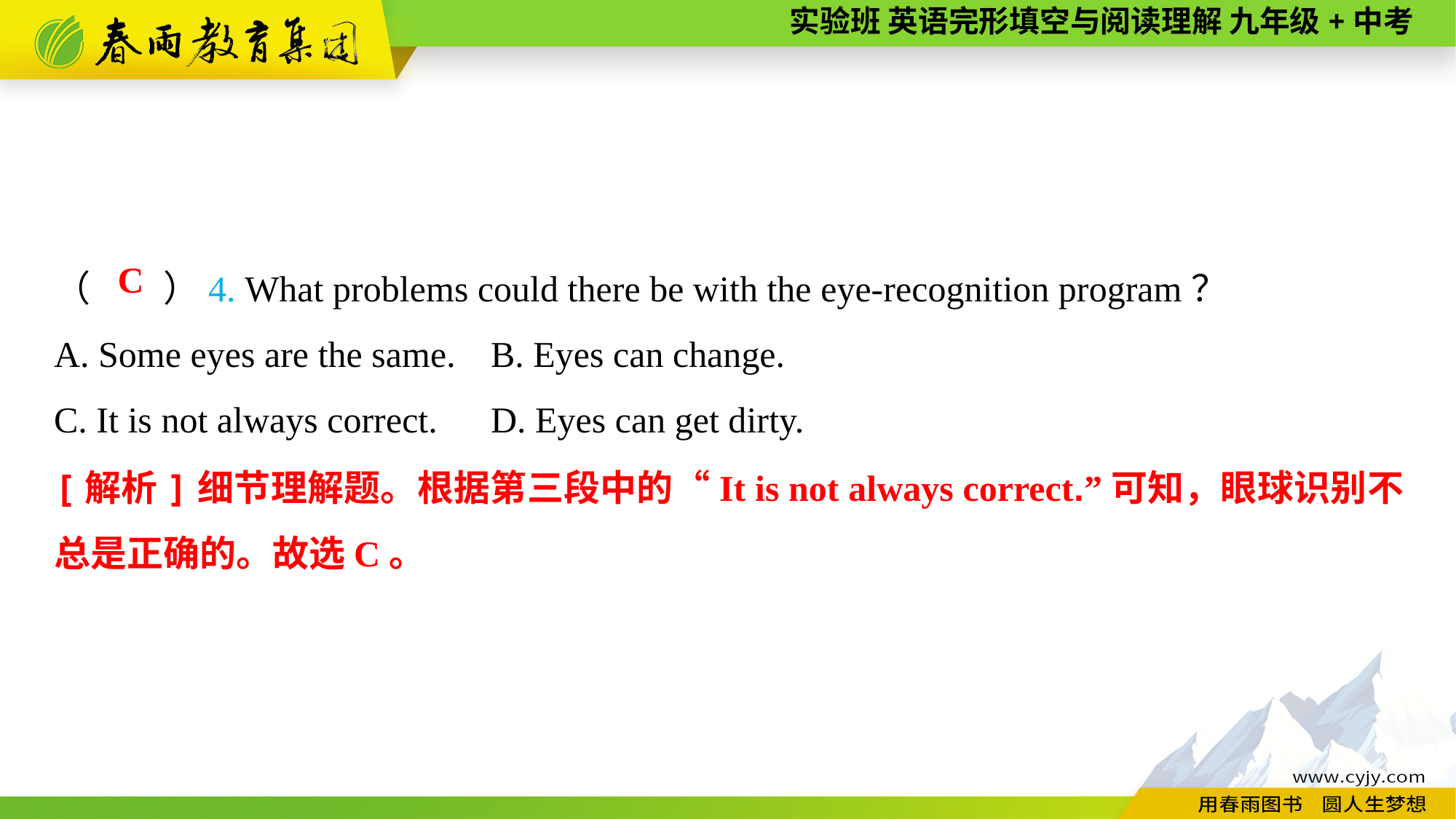

（　　）4. What problems could there be with the eye-recognition program？
A. Some eyes are the same.	B. Eyes can change.
C. It is not always correct.	D. Eyes can get dirty.
C
[解析]细节理解题。根据第三段中的“It is not always correct.”可知，眼球识别不总是正确的。故选C。